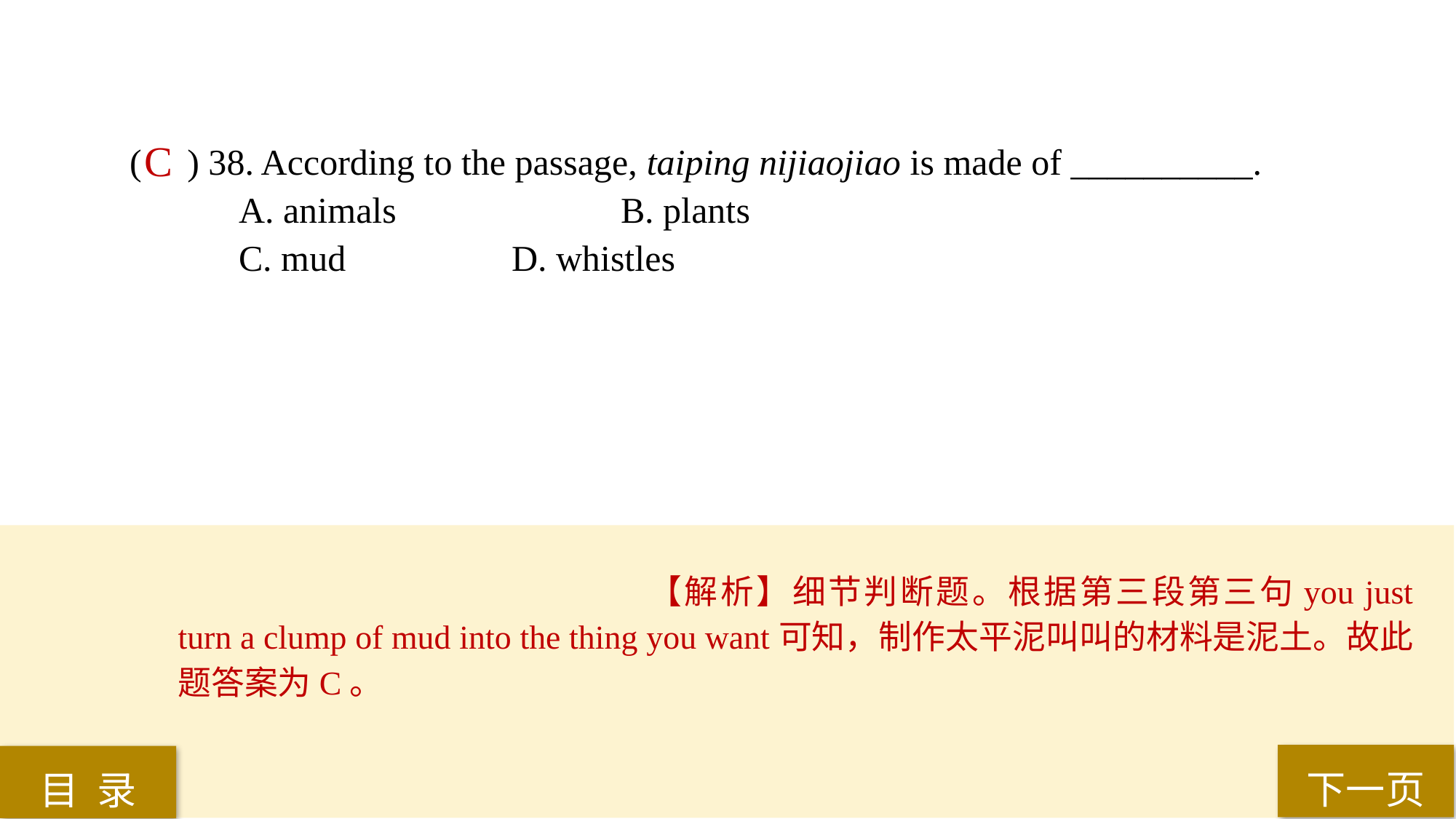

C
(     ) 38. According to the passage, taiping nijiaojiao is made of __________.
A. animals 		B. plants
C. mud 		D. whistles
【解析】细节判断题。根据第三段第三句you just turn a clump of mud into the thing you want可知，制作太平泥叫叫的材料是泥土。故此题答案为C。